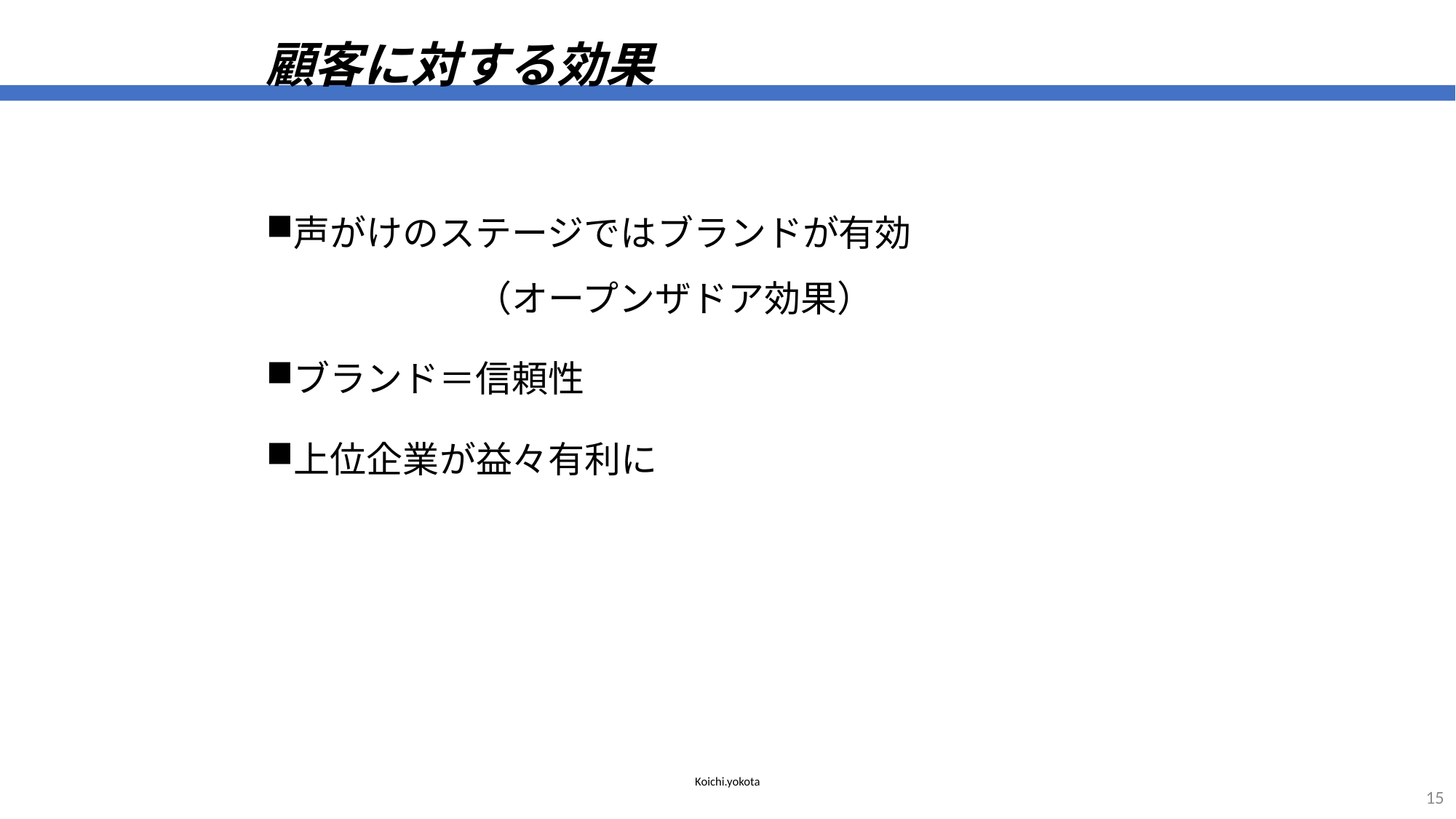

Koichi.yokota
# 顧客に対する効果
声がけのステージではブランドが有効　　　　　　　　　　　　（オープンザドア効果）
ブランド＝信頼性
上位企業が益々有利に

15